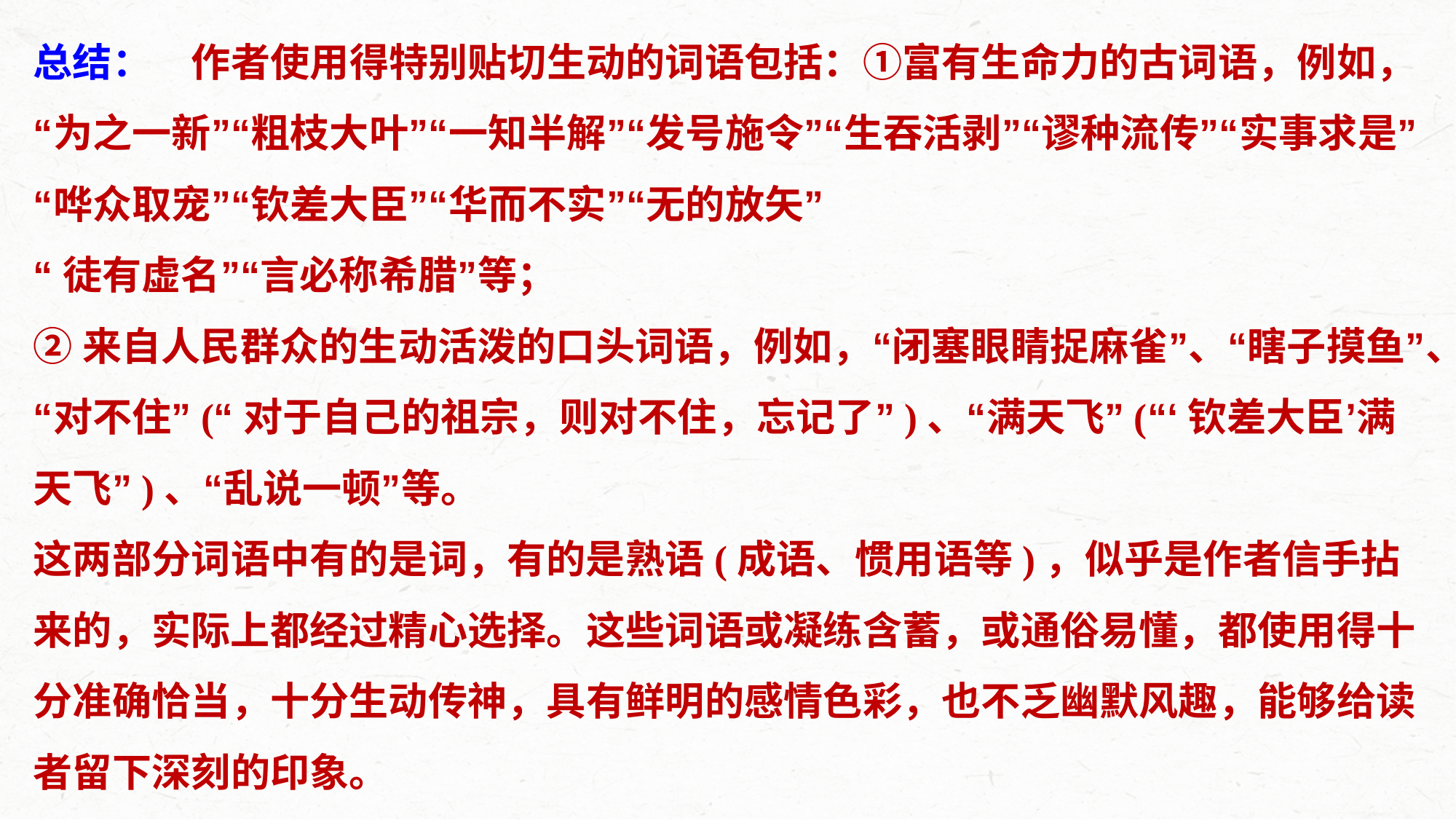

总结：　作者使用得特别贴切生动的词语包括：①富有生命力的古词语，例如，“为之一新”“粗枝大叶”“一知半解”“发号施令”“生吞活剥”“谬种流传”“实事求是”“哗众取宠”“钦差大臣”“华而不实”“无的放矢”
“徒有虚名”“言必称希腊”等；
②来自人民群众的生动活泼的口头词语，例如，“闭塞眼睛捉麻雀”、“瞎子摸鱼”、“对不住”(“对于自己的祖宗，则对不住，忘记了”)、“满天飞”(“‘钦差大臣’满天飞”)、“乱说一顿”等。
这两部分词语中有的是词，有的是熟语(成语、惯用语等)，似乎是作者信手拈来的，实际上都经过精心选择。这些词语或凝练含蓄，或通俗易懂，都使用得十分准确恰当，十分生动传神，具有鲜明的感情色彩，也不乏幽默风趣，能够给读者留下深刻的印象。